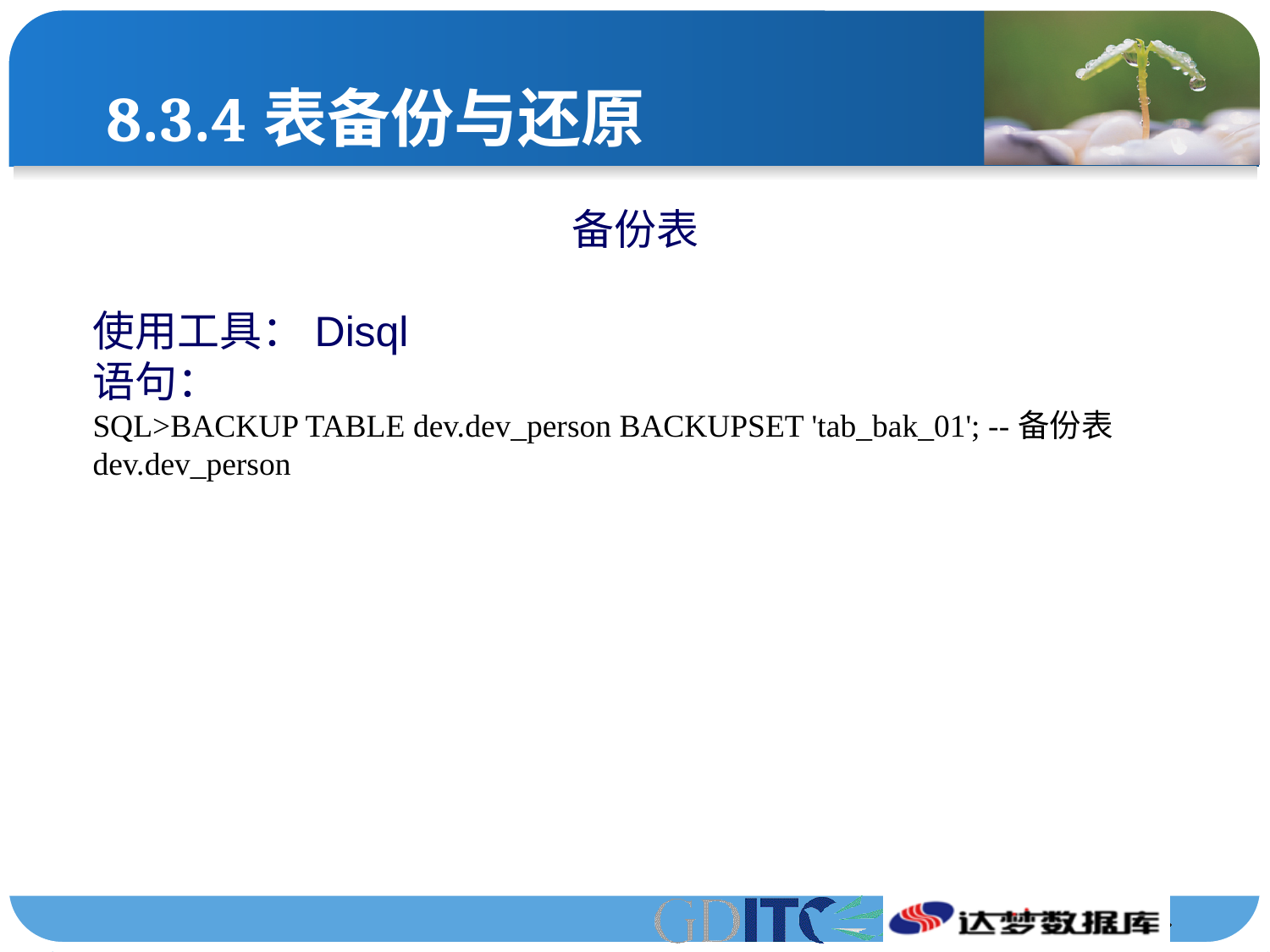

# 8.3.4表备份与还原
备份表

使用工具：Disql
语句：
SQL>BACKUP TABLE dev.dev_person BACKUPSET 'tab_bak_01'; --备份表dev.dev_person